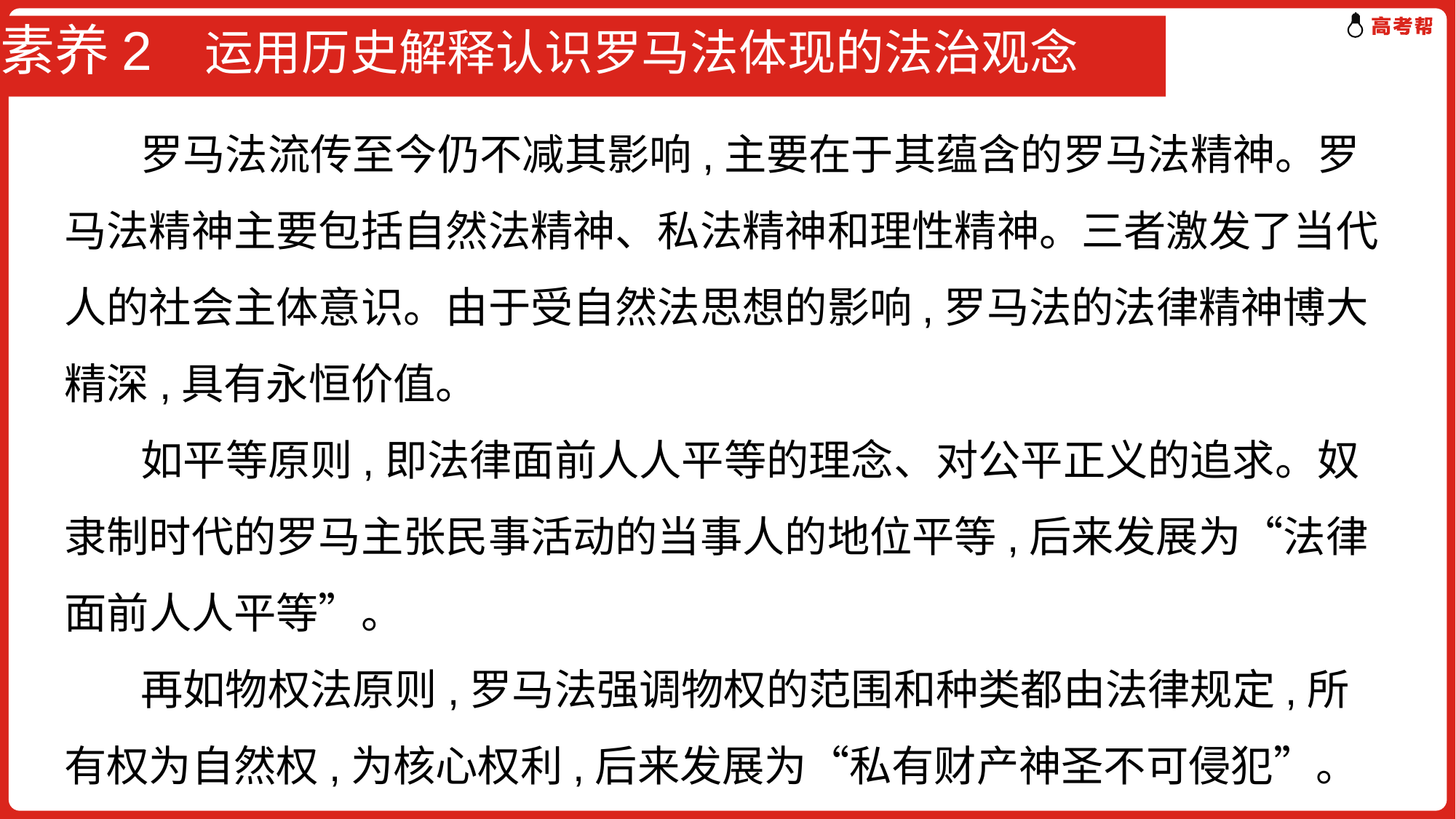

# 素养2   运用历史解释认识罗马法体现的法治观念
       罗马法流传至今仍不减其影响,主要在于其蕴含的罗马法精神。罗马法精神主要包括自然法精神、私法精神和理性精神。三者激发了当代人的社会主体意识。由于受自然法思想的影响,罗马法的法律精神博大精深,具有永恒价值。
       如平等原则,即法律面前人人平等的理念、对公平正义的追求。奴隶制时代的罗马主张民事活动的当事人的地位平等,后来发展为“法律面前人人平等”。
       再如物权法原则,罗马法强调物权的范围和种类都由法律规定,所有权为自然权,为核心权利,后来发展为“私有财产神圣不可侵犯”。